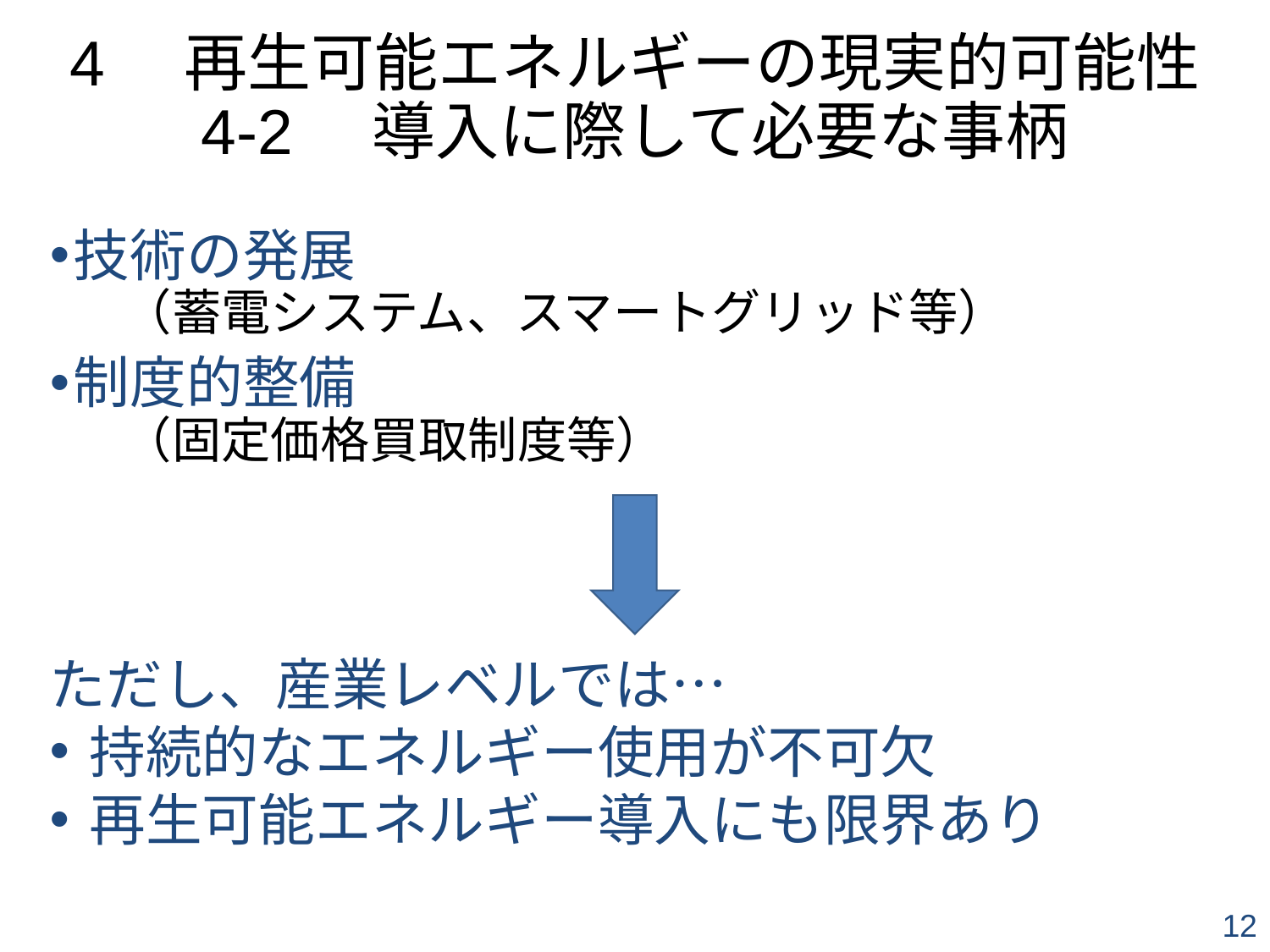

# 4　再生可能エネルギーの現実的可能性 4-2　導入に際して必要な事柄
技術の発展
　（蓄電システム、スマートグリッド等）
制度的整備
　（固定価格買取制度等）

ただし、産業レベルでは…
持続的なエネルギー使用が不可欠
再生可能エネルギー導入にも限界あり

12